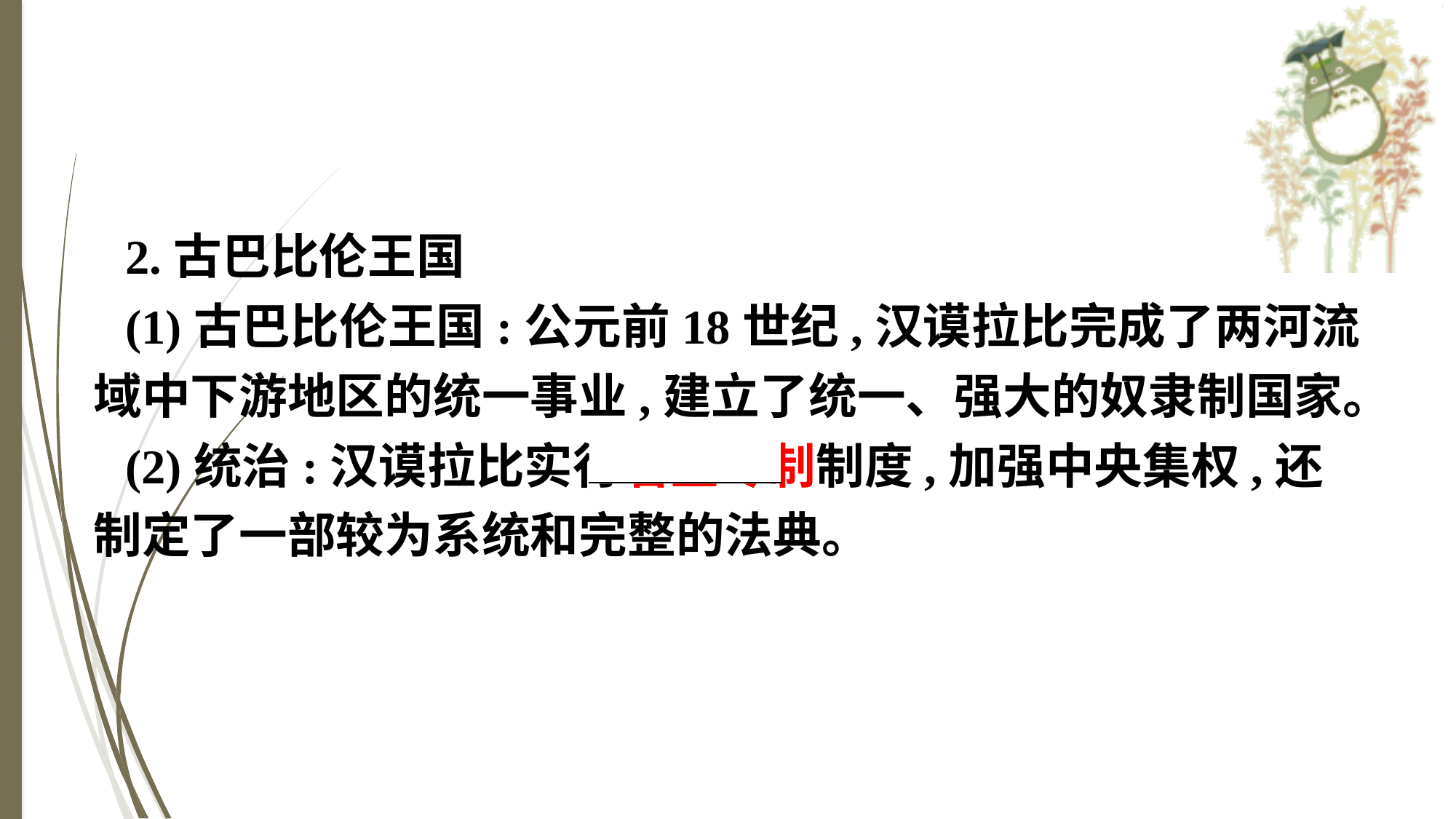

2.古巴比伦王国
(1)古巴比伦王国:公元前18世纪,汉谟拉比完成了两河流域中下游地区的统一事业,建立了统一、强大的奴隶制国家。
(2)统治:汉谟拉比实行君主专制制度,加强中央集权,还制定了一部较为系统和完整的法典。